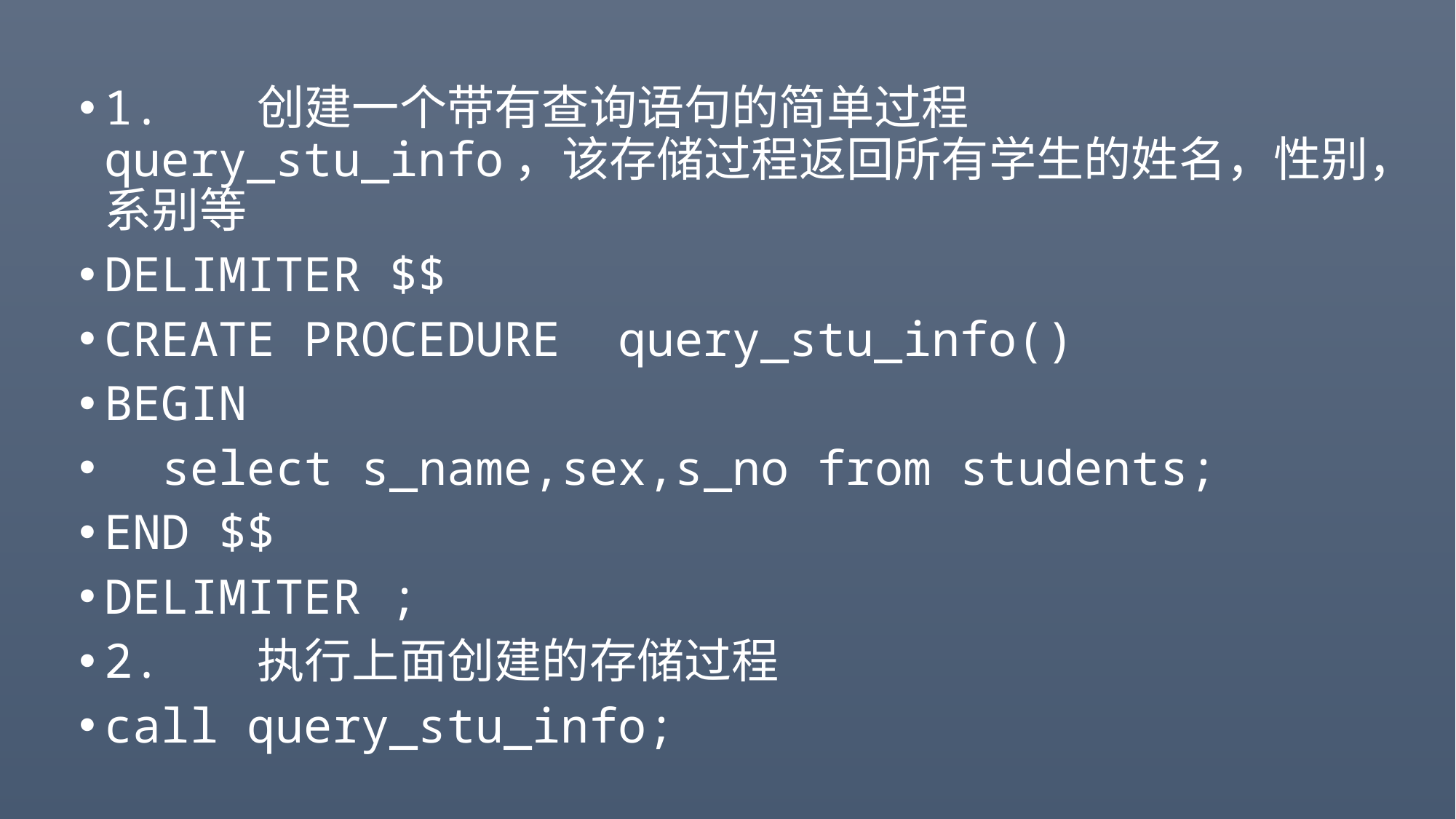

#
1.   创建一个带有查询语句的简单过程query_stu_info，该存储过程返回所有学生的姓名，性别，系别等
DELIMITER $$
CREATE PROCEDURE  query_stu_info()
BEGIN
  select s_name,sex,s_no from students;
END $$
DELIMITER ;
2.   执行上面创建的存储过程
call query_stu_info;